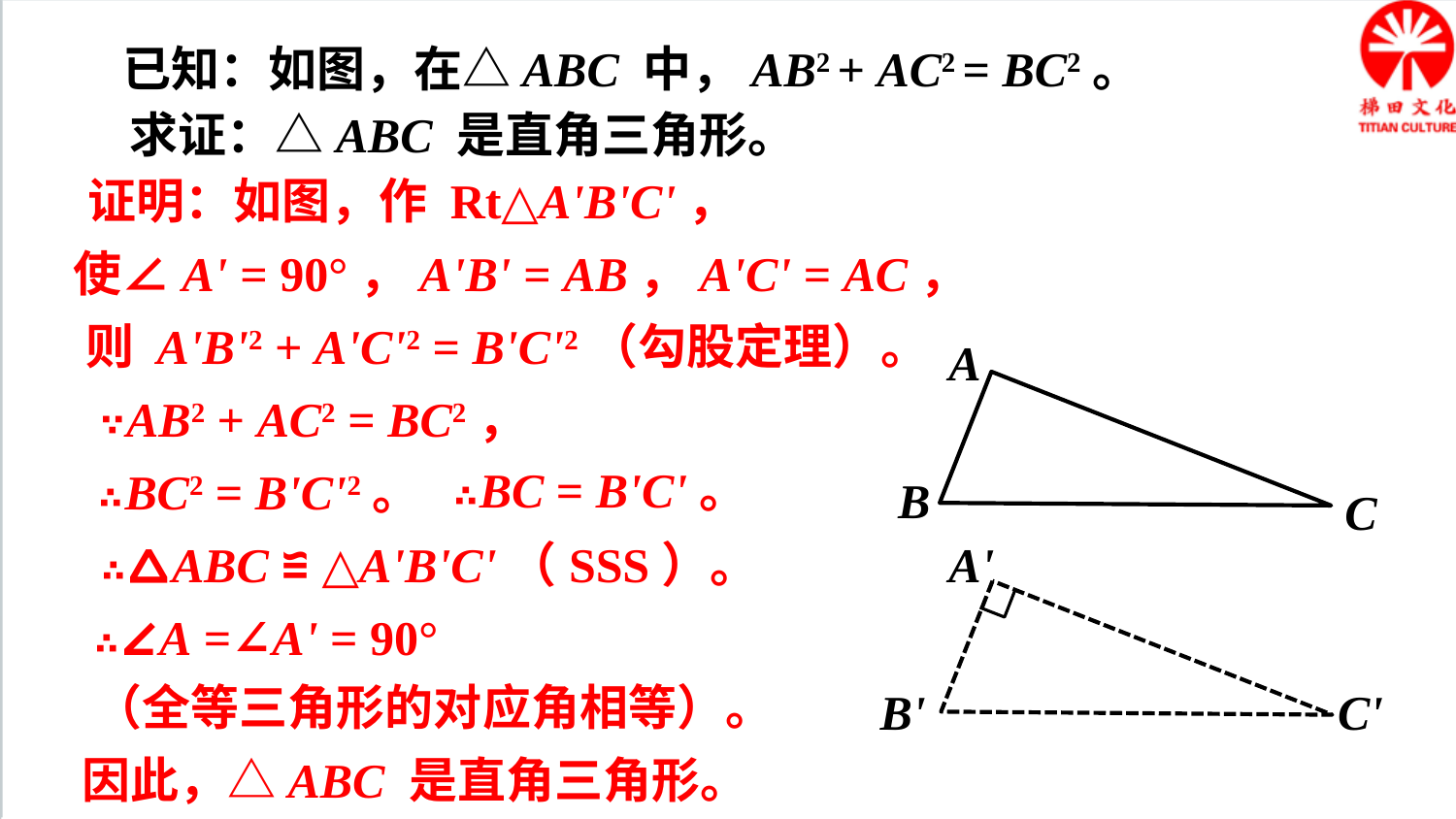

已知：如图，在△ABC 中，AB2 + AC2 = BC2。
求证：△ABC 是直角三角形。
证明：如图，作 Rt△A'B'C'，
使∠A' = 90°，A'B' = AB，A'C' = AC，
则 A'B'2 + A'C'2 = B'C'2（勾股定理）。
A

B
C
∵AB2 + AC2 = BC2，
∴BC = B'C'。
∴BC2 = B'C'2。
∴△ABC ≌ △A'B'C'（SSS）。
A'

B'
C'
∴∠A =∠A' = 90°
（全等三角形的对应角相等）。
因此，△ABC 是直角三角形。